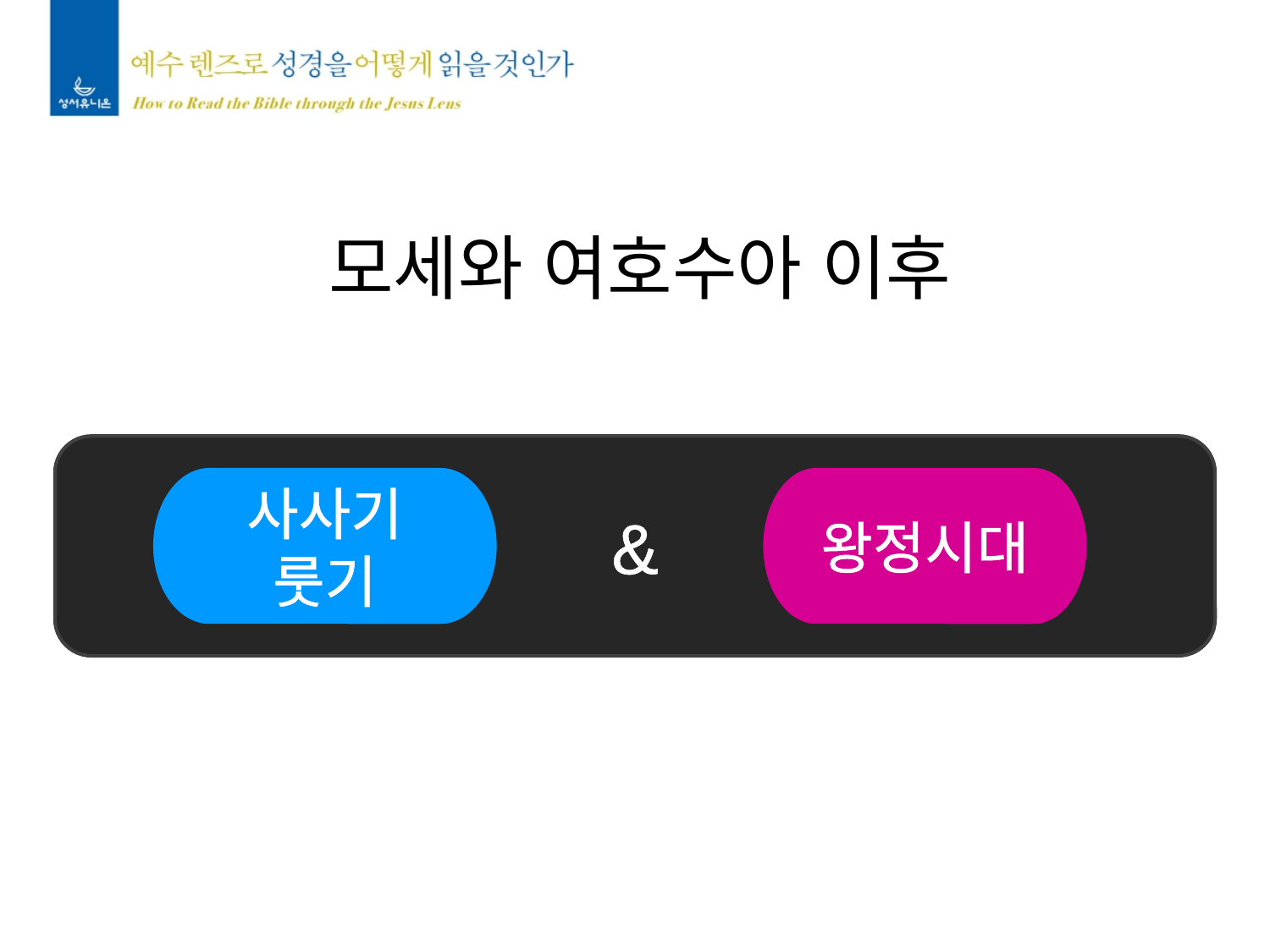

모세와 여호수아 이후
&
사사기
룻기
왕정시대